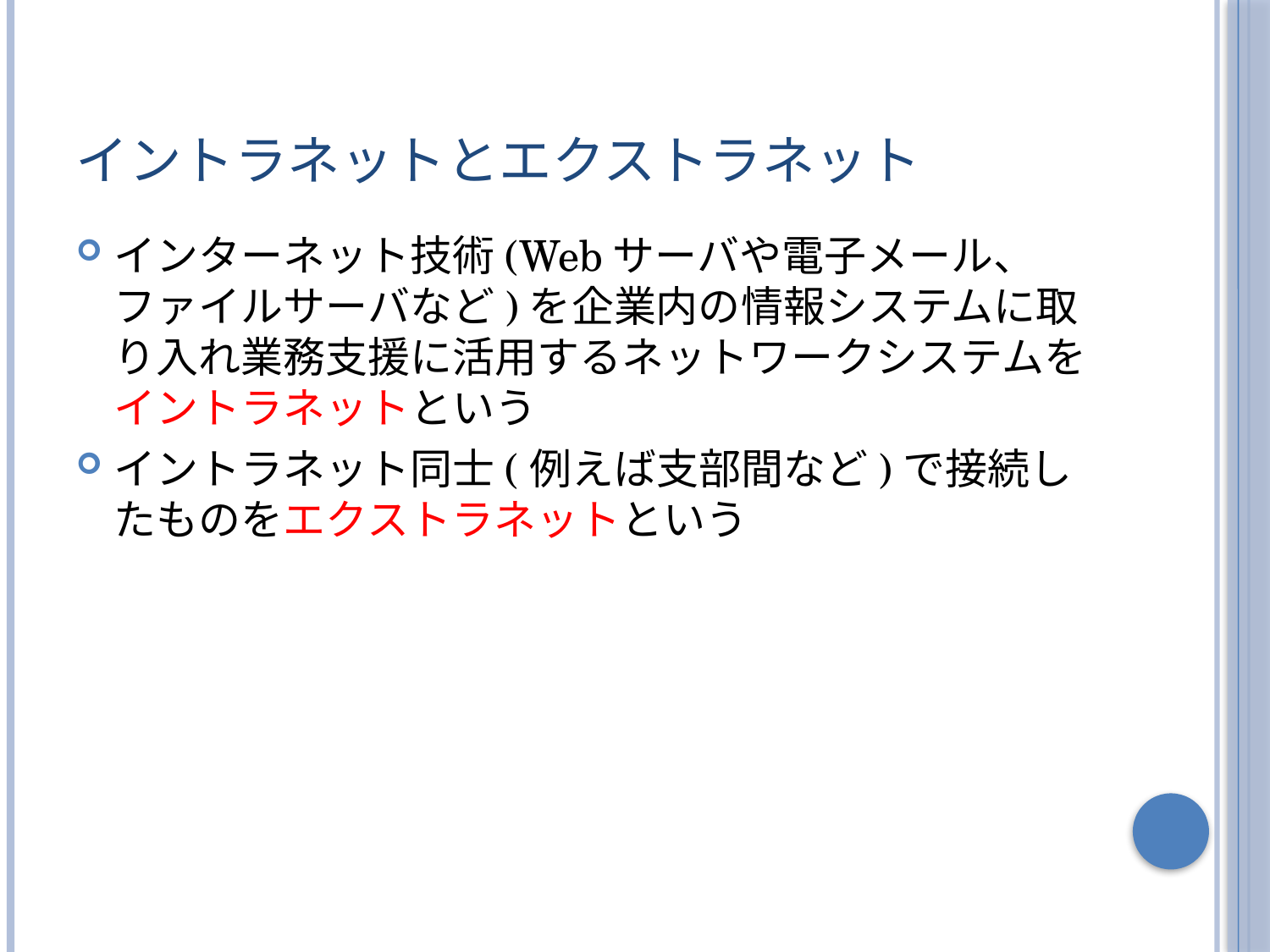

# イントラネットとエクストラネット
インターネット技術(Webサーバや電子メール、ファイルサーバなど)を企業内の情報システムに取り入れ業務支援に活用するネットワークシステムをイントラネットという
イントラネット同士(例えば支部間など)で接続したものをエクストラネットという